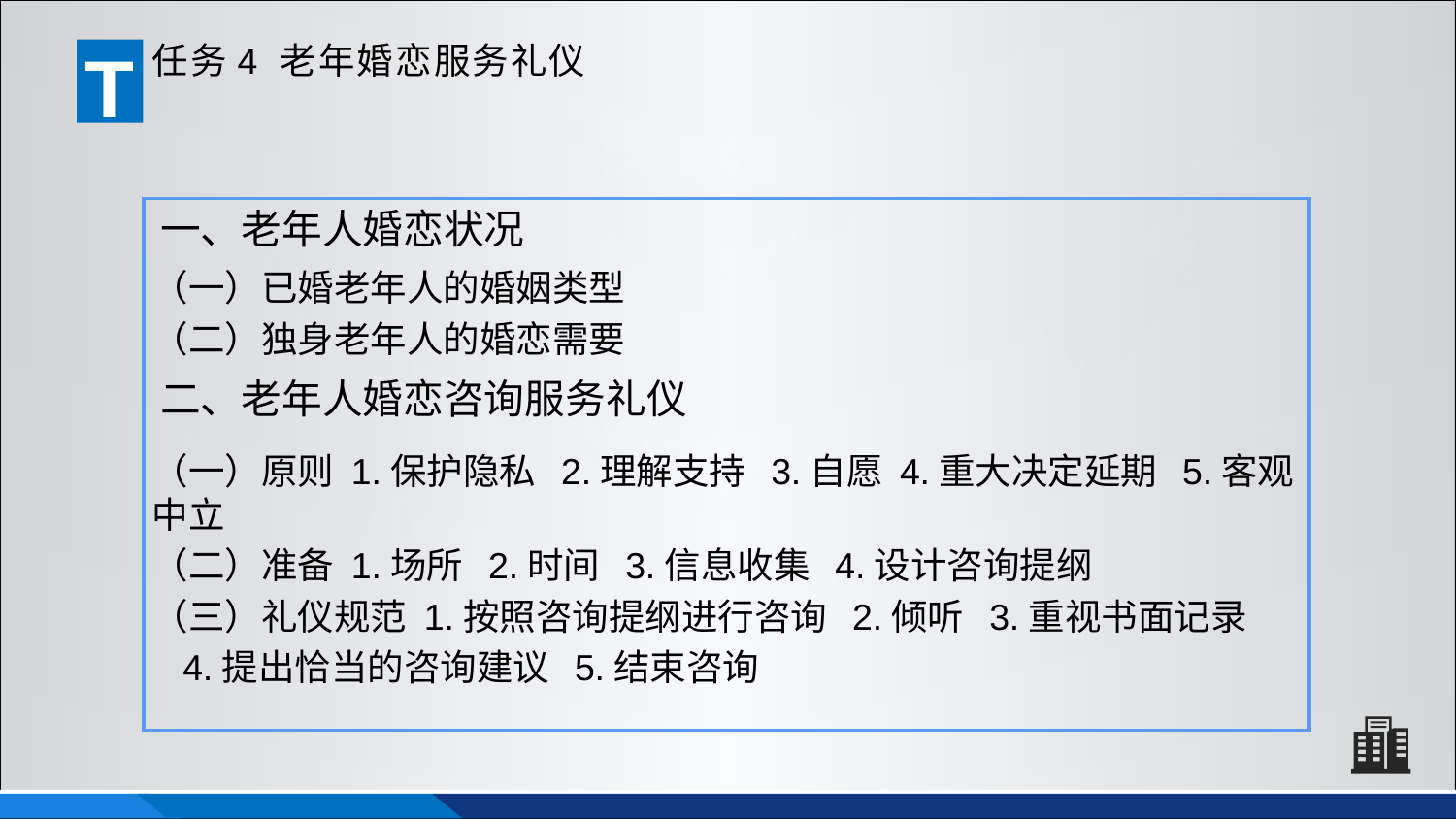

T
任务4 老年婚恋服务礼仪

一、老年人婚恋状况

（一）已婚老年人的婚姻类型
（二）独身老年人的婚恋需要

二、老年人婚恋咨询服务礼仪
（一）原则 1.保护隐私  2.理解支持  3.自愿 4.重大决定延期  5.客观中立
（二）准备 1.场所  2.时间  3.信息收集  4.设计咨询提纲
（三）礼仪规范 1.按照咨询提纲进行咨询  2.倾听  3.重视书面记录
   4.提出恰当的咨询建议  5.结束咨询